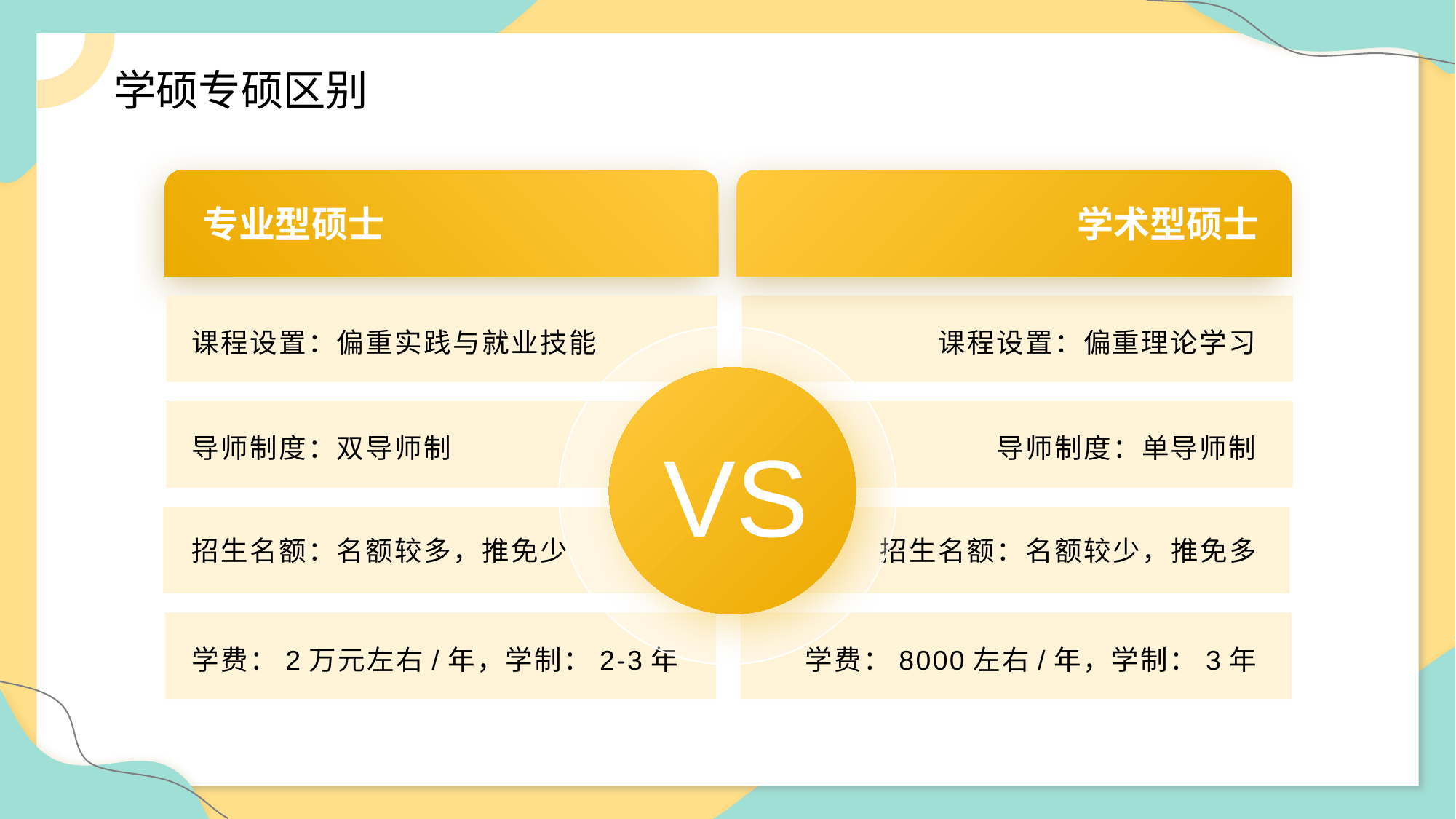

# 学硕专硕区别

专业型硕士

课程设置：偏重实践与就业技能

导师制度：双导师制

招生名额：名额较多，推免少

学费：2万元左右/年，学制：2-3年

学术型硕士

课程设置：偏重理论学习

导师制度：单导师制

招生名额：名额较少，推免多

学费：8000左右/年，学制：3年

VS